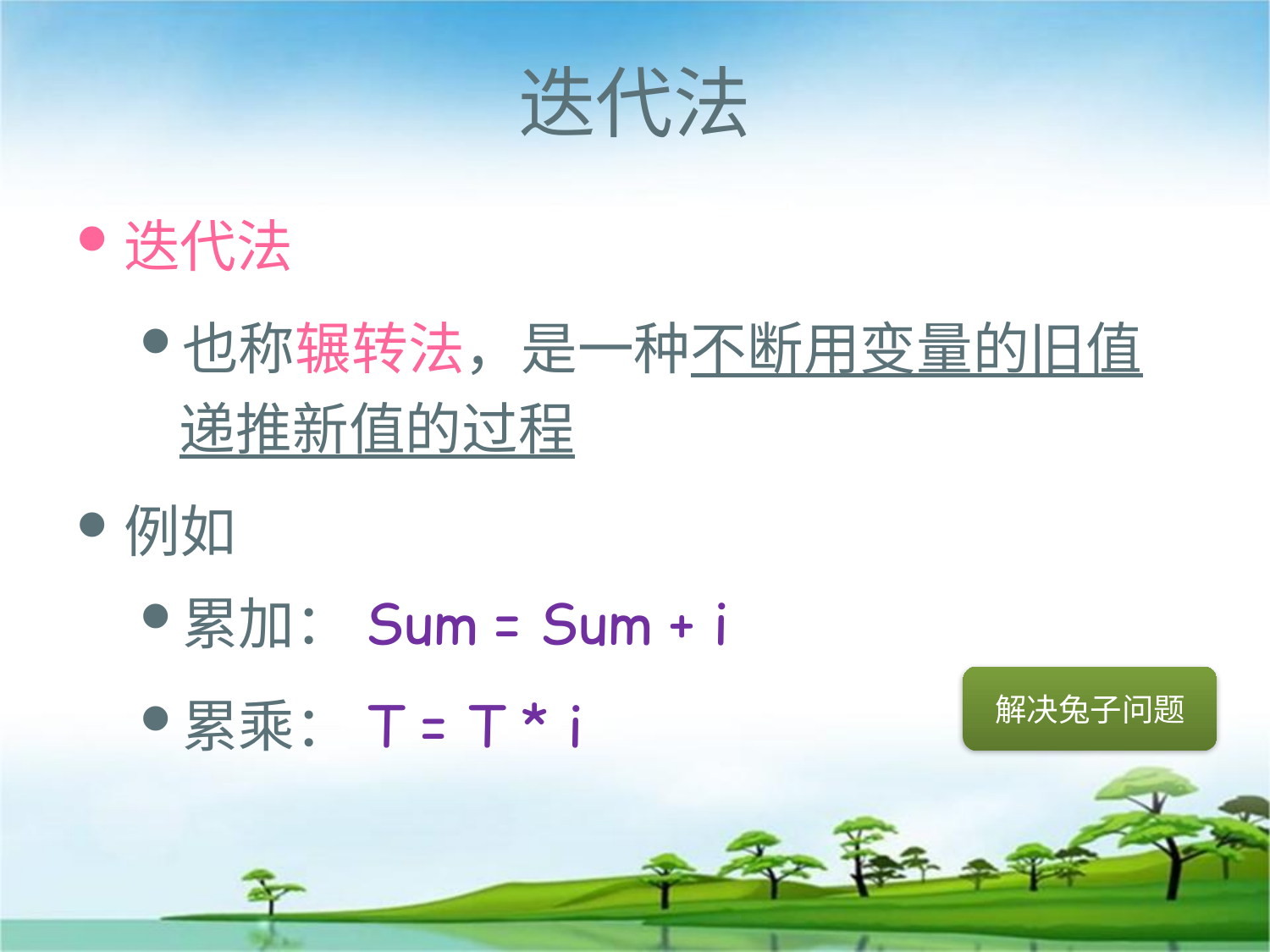

# 迭代法
迭代法
也称辗转法，是一种不断用变量的旧值递推新值的过程
例如
累加：Sum = Sum + i
累乘：T = T * i
解决兔子问题